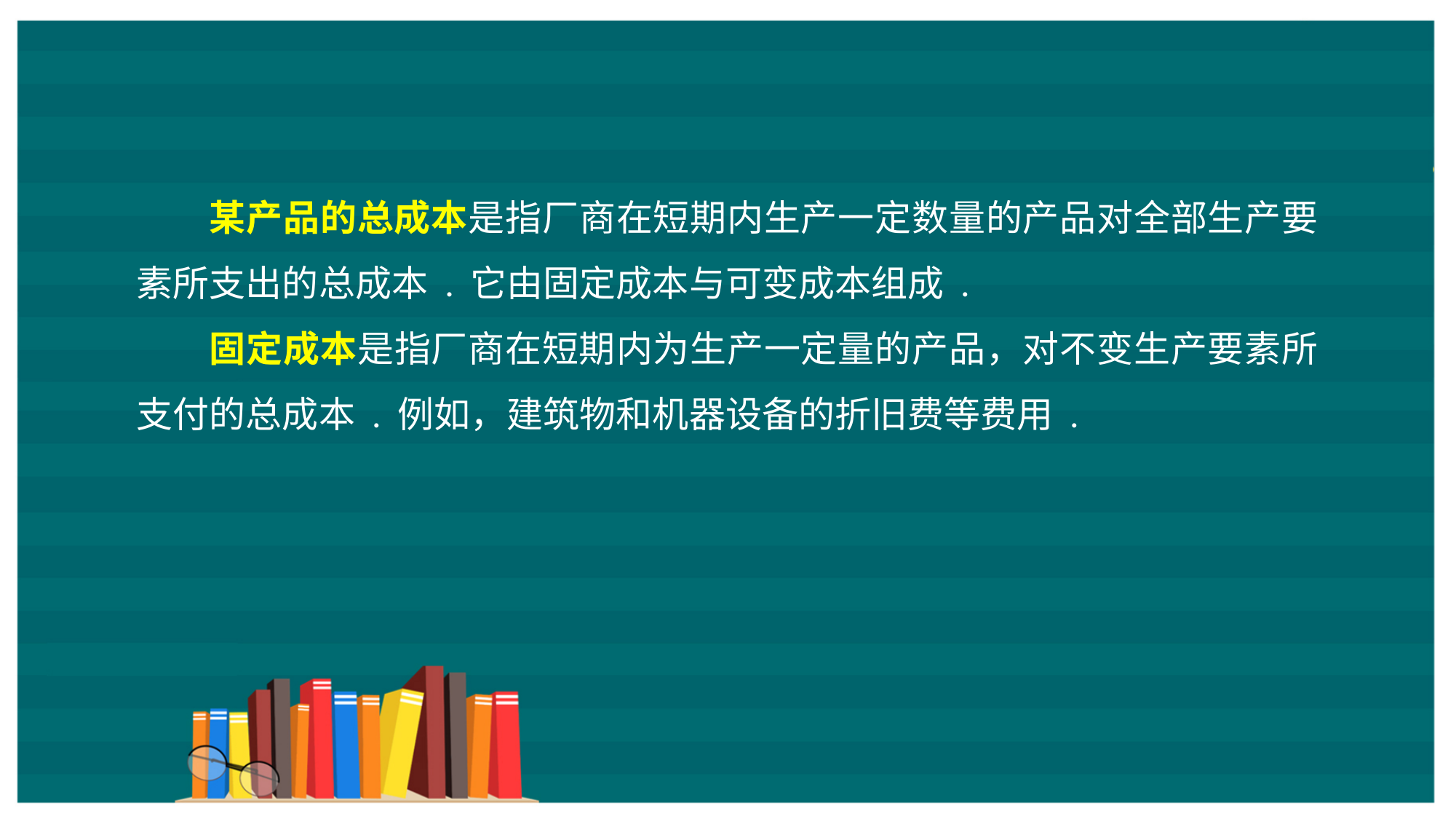

某产品的总成本是指厂商在短期内生产一定数量的产品对全部生产要素所支出的总成本 . 它由固定成本与可变成本组成 .
固定成本是指厂商在短期内为生产一定量的产品，对不变生产要素所支付的总成本 . 例如，建筑物和机器设备的折旧费等费用 .